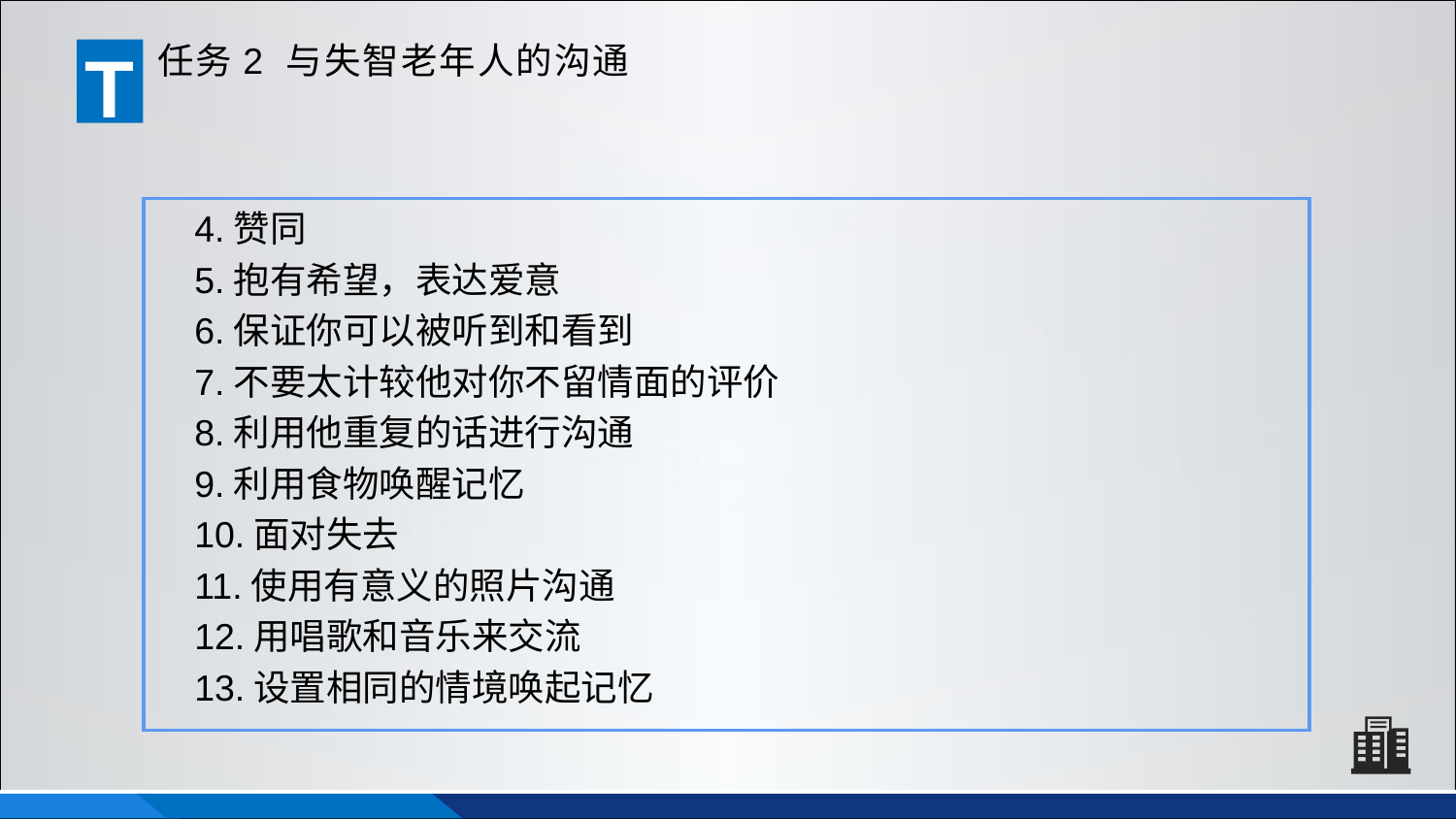

T
任务2 与失智老年人的沟通

    4.赞同
    5.抱有希望，表达爱意
    6.保证你可以被听到和看到
    7.不要太计较他对你不留情面的评价
    8.利用他重复的话进行沟通
    9.利用食物唤醒记忆
    10.面对失去
    11.使用有意义的照片沟通
    12.用唱歌和音乐来交流
    13.设置相同的情境唤起记忆